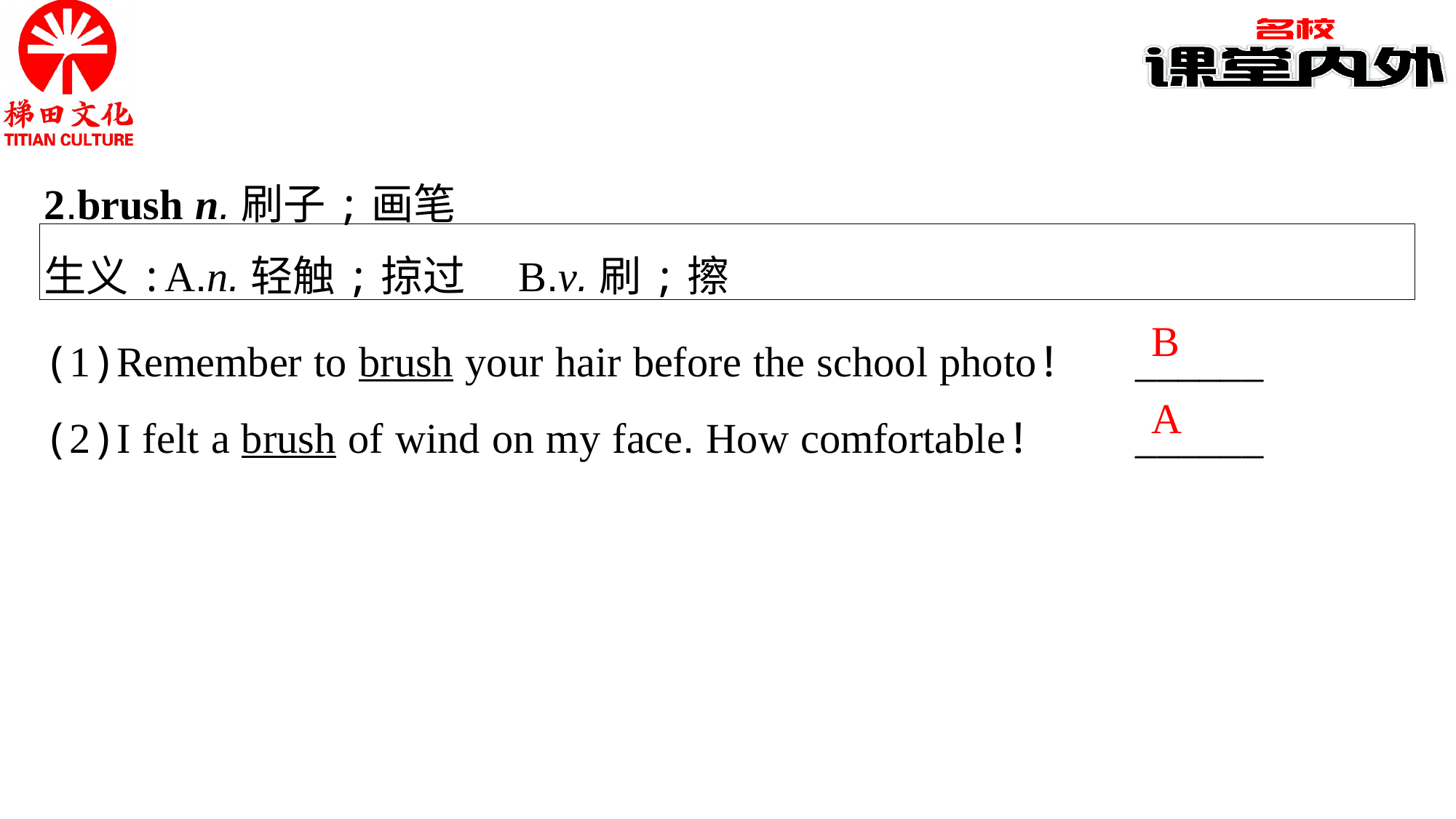

2.brush n.刷子;画笔
生义:A.n.轻触;掠过　B.v.刷;擦
(1)Remember to brush your hair before the school photo!	______
(2)I felt a brush of wind on my face. How comfortable!	______
B
A